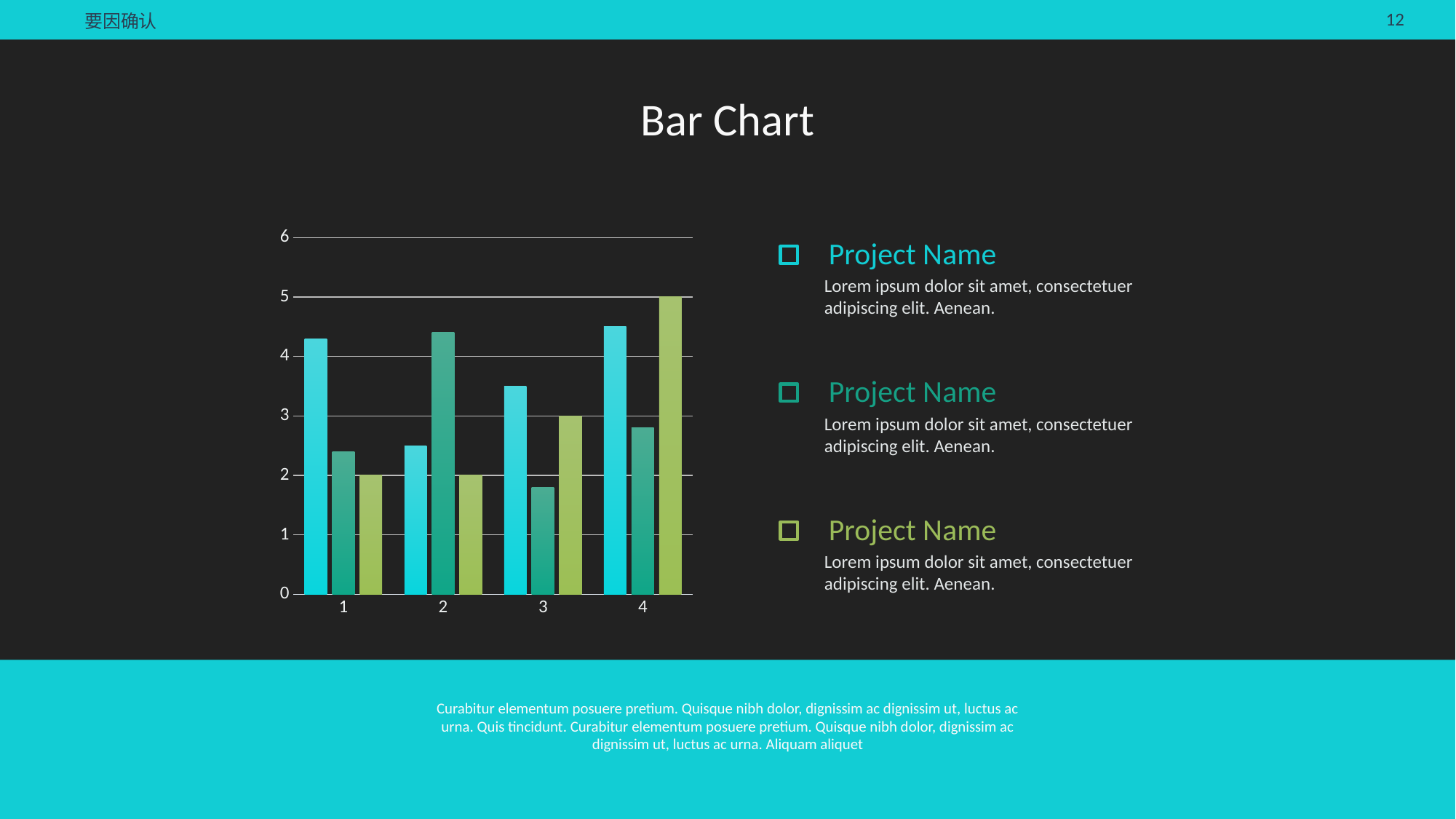

要因确认
Bar Chart

### Chart

| Category |  |  |  |
|---|---|---|---|
Project Name

Lorem ipsum dolor sit amet, consectetuer adipiscing elit. Aenean.
Project Name

Lorem ipsum dolor sit amet, consectetuer adipiscing elit. Aenean.
Project Name

Lorem ipsum dolor sit amet, consectetuer adipiscing elit. Aenean.

Curabitur elementum posuere pretium. Quisque nibh dolor, dignissim ac dignissim ut, luctus ac urna. Quis tincidunt. Curabitur elementum posuere pretium. Quisque nibh dolor, dignissim ac dignissim ut, luctus ac urna. Aliquam aliquet